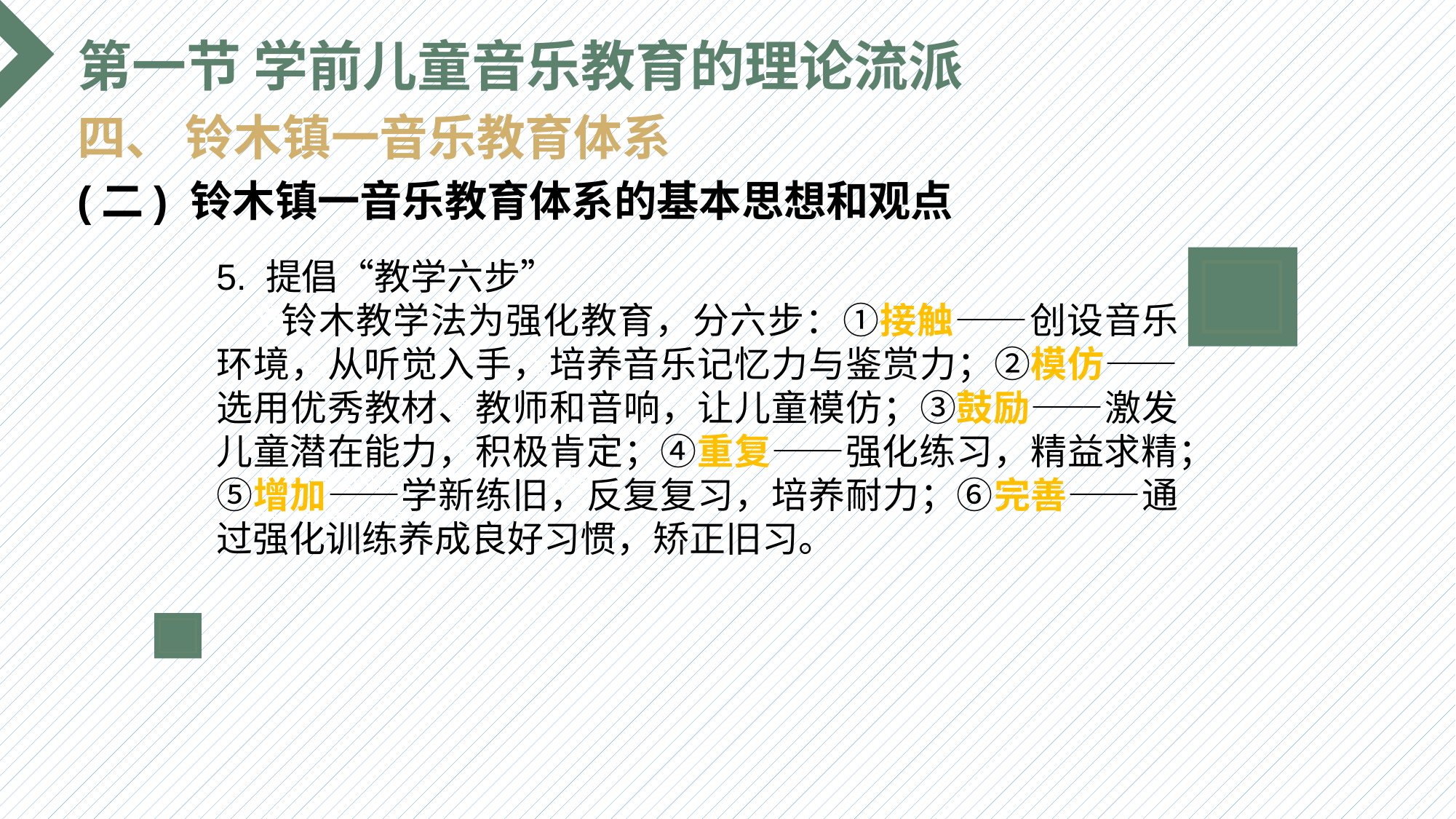

第一节 学前儿童音乐教育的理论流派
四、 铃木镇一音乐教育体系
(二) 铃木镇一音乐教育体系的基本思想和观点

5. 提倡“教学六步”
      铃木教学法为强化教育，分六步：①接触——创设音乐环境，从听觉入手，培养音乐记忆力与鉴赏力；②模仿——选用优秀教材、教师和音响，让儿童模仿；③鼓励——激发儿童潜在能力，积极肯定；④重复——强化练习，精益求精；⑤增加——学新练旧，反复复习，培养耐力；⑥完善——通过强化训练养成良好习惯，矫正旧习。

选题背景
输入您的内容，请简要说明，言简意赅即可输入您的内容，请简要说明，言简意赅即可输入您的内容，请简要说明，言简意赅即可输入您的内容，请简要说明，言简意赅即可